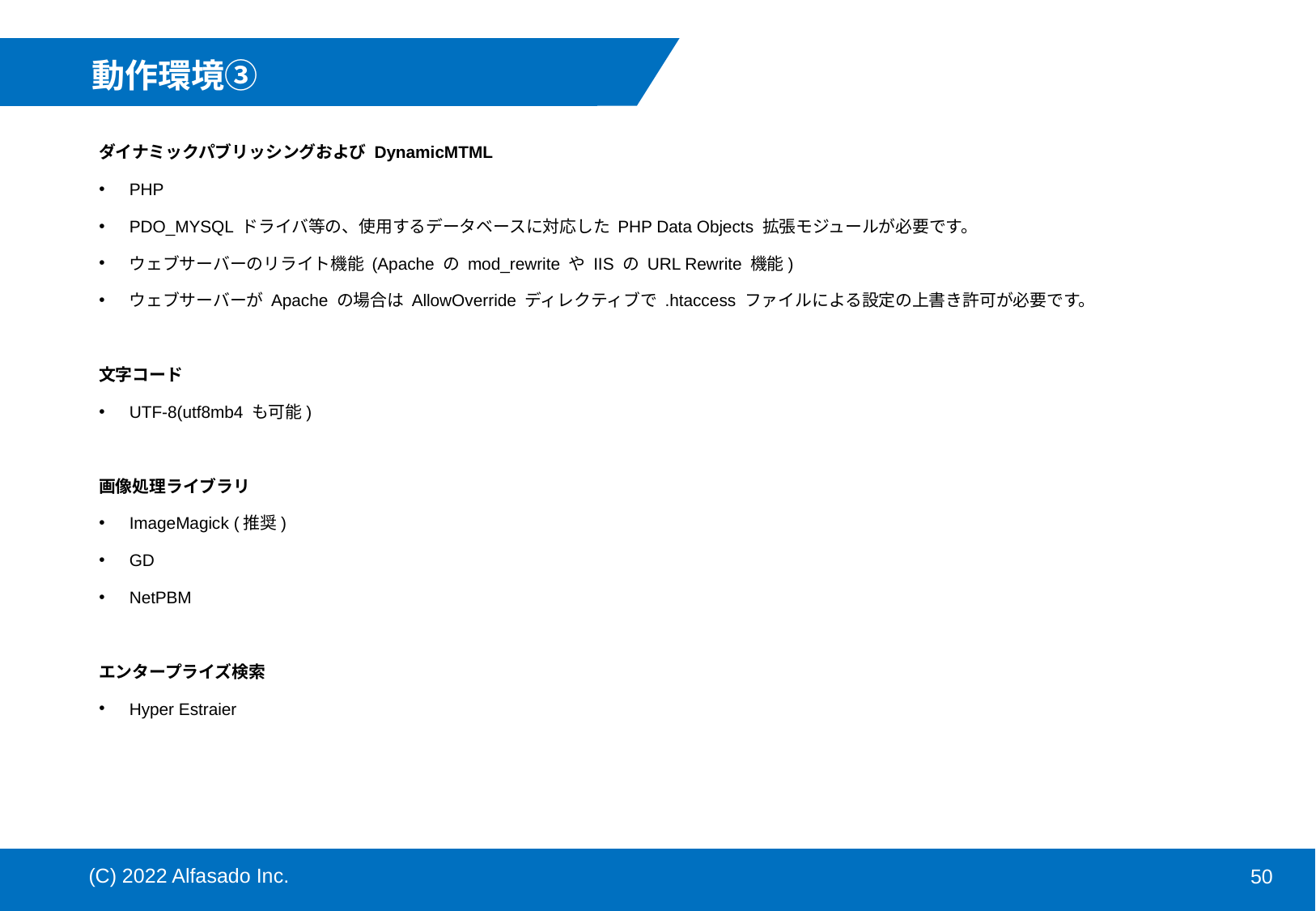

# 動作環境③
ダイナミックパブリッシングおよび DynamicMTML
PHP
PDO_MYSQL ドライバ等の、使用するデータベースに対応した PHP Data Objects 拡張モジュールが必要です。
ウェブサーバーのリライト機能 (Apache の mod_rewrite や IIS の URL Rewrite 機能)
ウェブサーバーが Apache の場合は AllowOverride ディレクティブで .htaccess ファイルによる設定の上書き許可が必要です。

文字コード
UTF-8(utf8mb4 も可能)

画像処理ライブラリ
ImageMagick (推奨)
GD
NetPBM

エンタープライズ検索
Hyper Estraier

(C) 2022 Alfasado Inc.
50